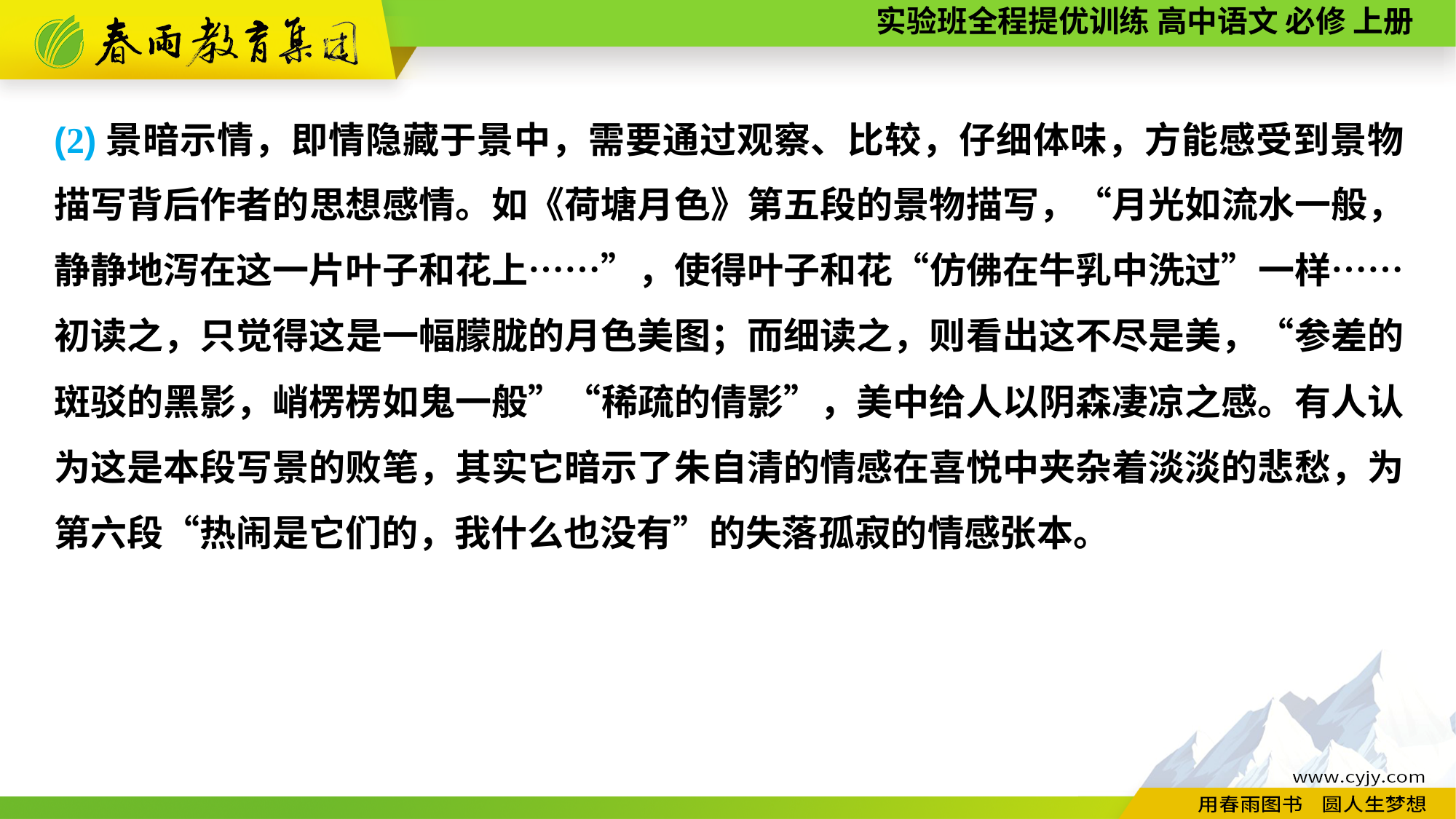

(2)景暗示情，即情隐藏于景中，需要通过观察、比较，仔细体味，方能感受到景物描写背后作者的思想感情。如《荷塘月色》第五段的景物描写，“月光如流水一般，静静地泻在这一片叶子和花上……”，使得叶子和花“仿佛在牛乳中洗过”一样……初读之，只觉得这是一幅朦胧的月色美图；而细读之，则看出这不尽是美，“参差的斑驳的黑影，峭楞楞如鬼一般”“稀疏的倩影”，美中给人以阴森凄凉之感。有人认为这是本段写景的败笔，其实它暗示了朱自清的情感在喜悦中夹杂着淡淡的悲愁，为第六段“热闹是它们的，我什么也没有”的失落孤寂的情感张本。